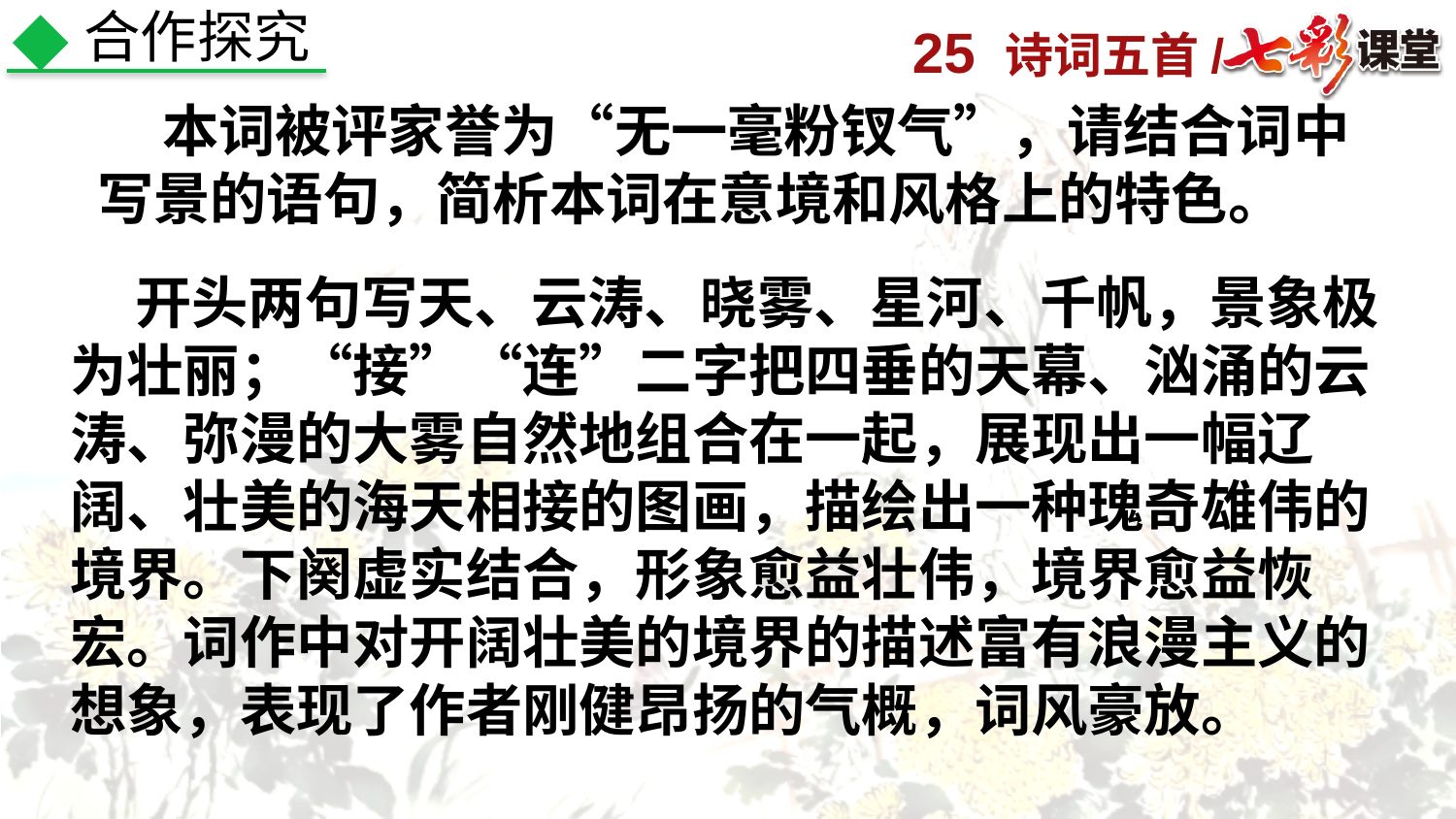

合作探究

    本词被评家誉为“无一毫粉钗气”，请结合词中写景的语句，简析本词在意境和风格上的特色。
    开头两句写天、云涛、晓雾、星河、千帆，景象极为壮丽；“接”“连”二字把四垂的天幕、汹涌的云涛、弥漫的大雾自然地组合在一起，展现出一幅辽阔、壮美的海天相接的图画，描绘出一种瑰奇雄伟的境界。下阕虚实结合，形象愈益壮伟，境界愈益恢宏。词作中对开阔壮美的境界的描述富有浪漫主义的想象，表现了作者刚健昂扬的气概，词风豪放。